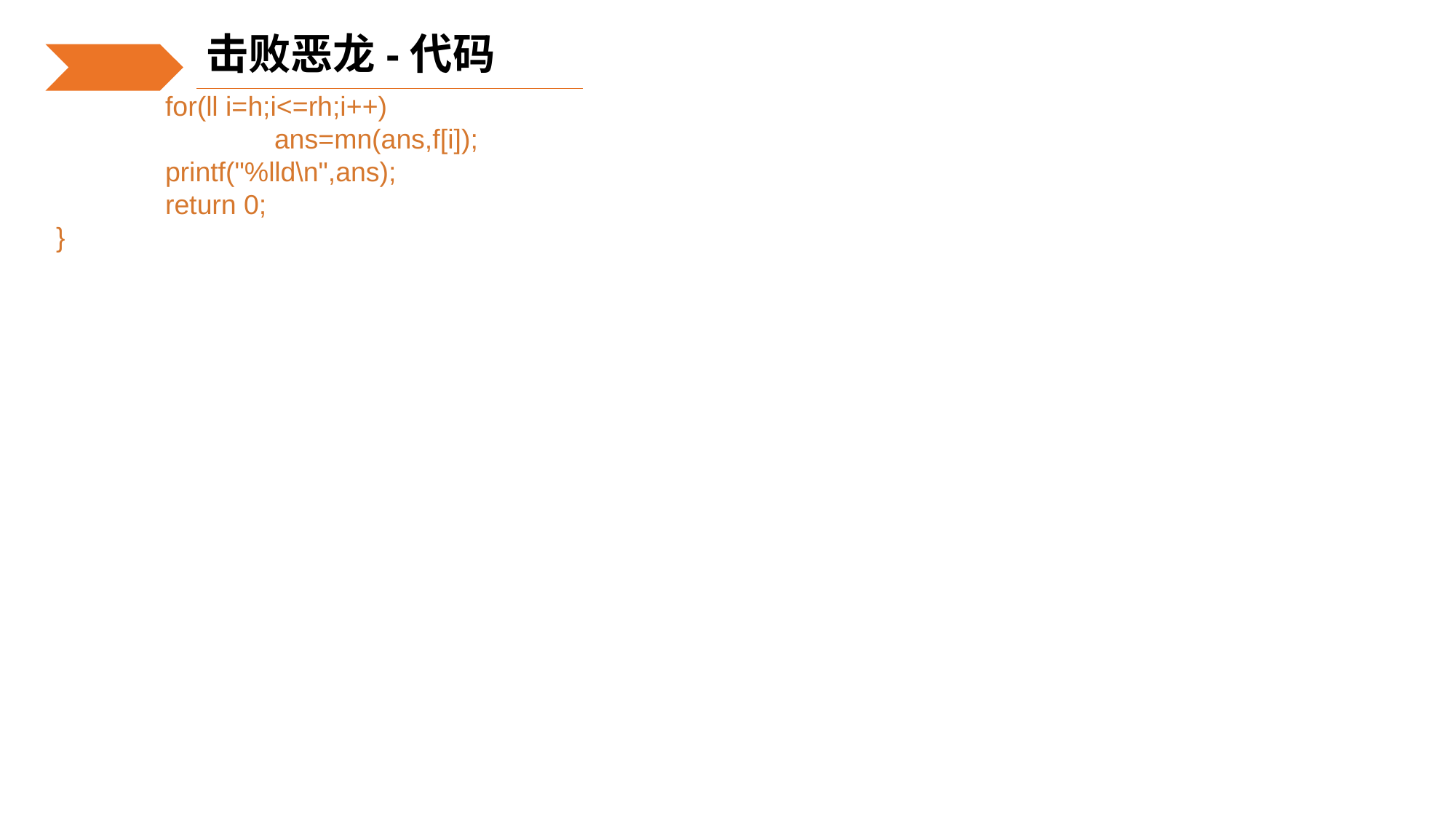

击败恶龙-代码
	for(ll i=h;i<=rh;i++)
		ans=mn(ans,f[i]);
	printf("%lld\n",ans);
	return 0;
}